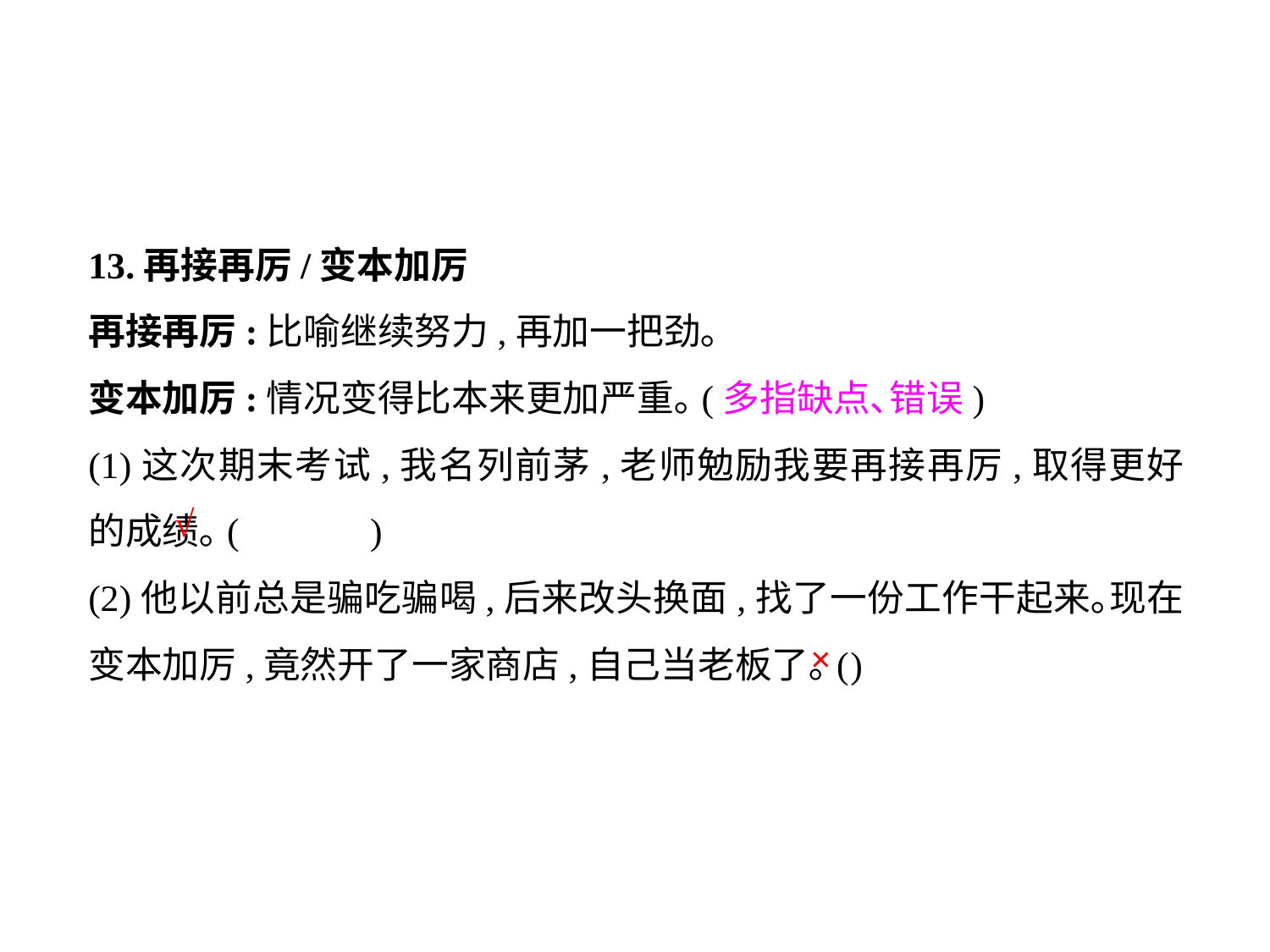

13.再接再厉/变本加厉
再接再厉:比喻继续努力,再加一把劲｡
变本加厉:情况变得比本来更加严重｡(多指缺点､错误)
(1)这次期末考试,我名列前茅,老师勉励我要再接再厉,取得更好的成绩｡(	   )
(2)他以前总是骗吃骗喝,后来改头换面,找了一份工作干起来｡现在变本加厉,竟然开了一家商店,自己当老板了｡(	)
√
×